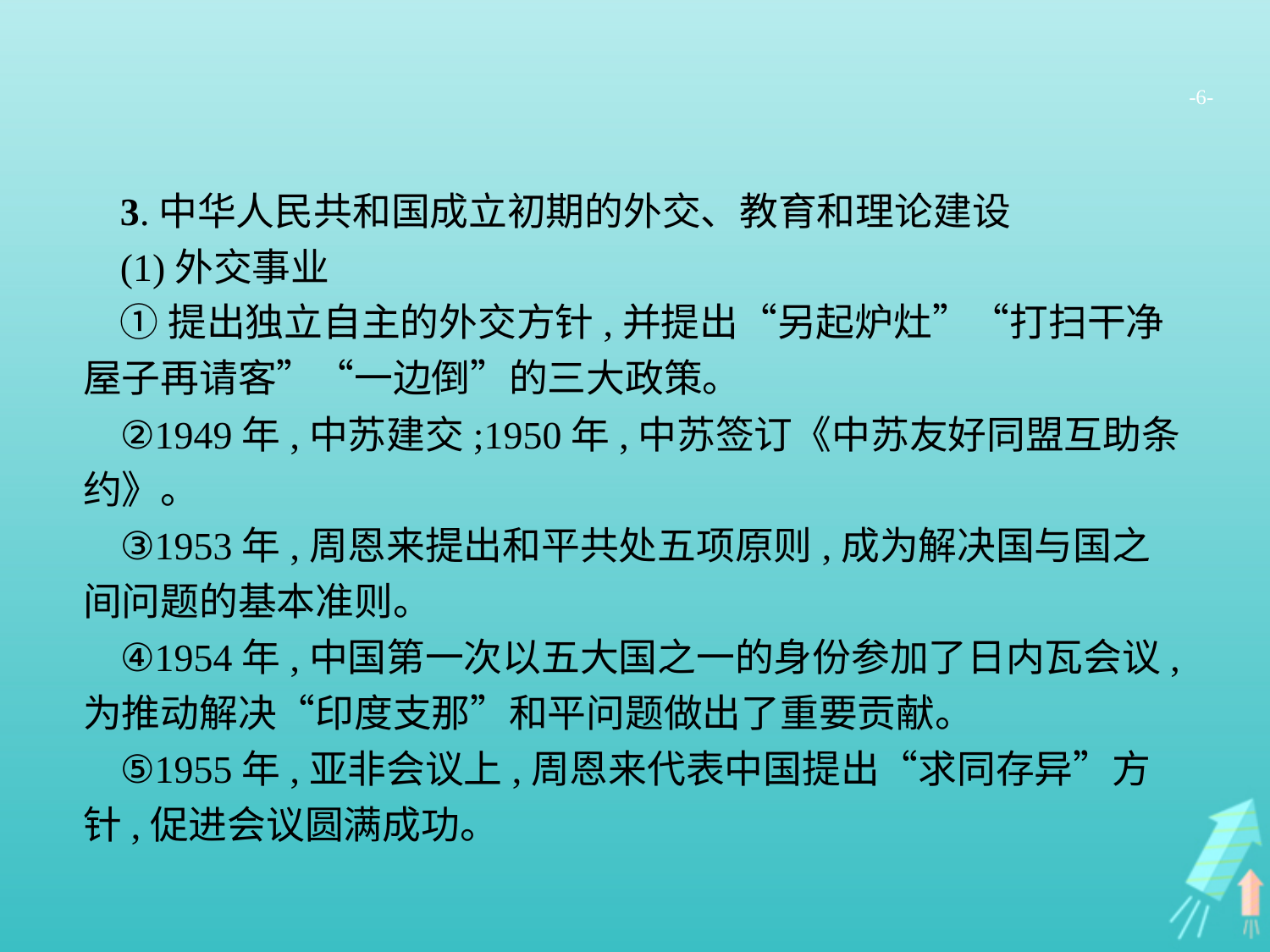

-6-
3.中华人民共和国成立初期的外交、教育和理论建设
(1)外交事业
①提出独立自主的外交方针,并提出“另起炉灶”“打扫干净屋子再请客”“一边倒”的三大政策。
②1949年,中苏建交;1950年,中苏签订《中苏友好同盟互助条约》。
③1953年,周恩来提出和平共处五项原则,成为解决国与国之间问题的基本准则。
④1954年,中国第一次以五大国之一的身份参加了日内瓦会议,为推动解决“印度支那”和平问题做出了重要贡献。
⑤1955年,亚非会议上,周恩来代表中国提出“求同存异”方针,促进会议圆满成功。